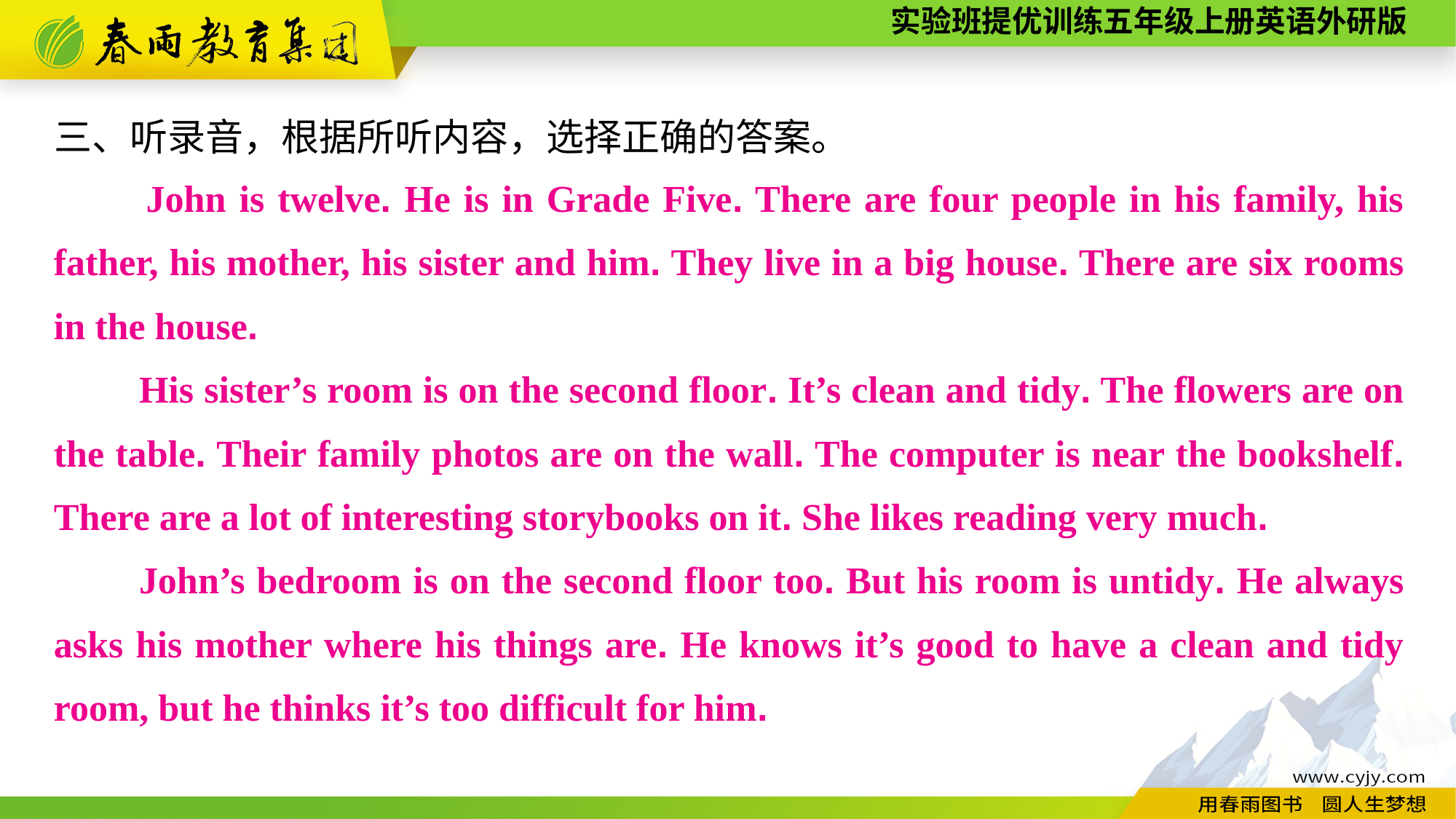

三、听录音，根据所听内容，选择正确的答案。
　　John is twelve. He is in Grade Five. There are four people in his family, his father, his mother, his sister and him. They live in a big house. There are six rooms in the house.
His sister’s room is on the second floor. It’s clean and tidy. The flowers are on the table. Their family photos are on the wall. The computer is near the bookshelf. There are a lot of interesting storybooks on it. She likes reading very much.
John’s bedroom is on the second floor too. But his room is untidy. He always asks his mother where his things are. He knows it’s good to have a clean and tidy room, but he thinks it’s too difficult for him.